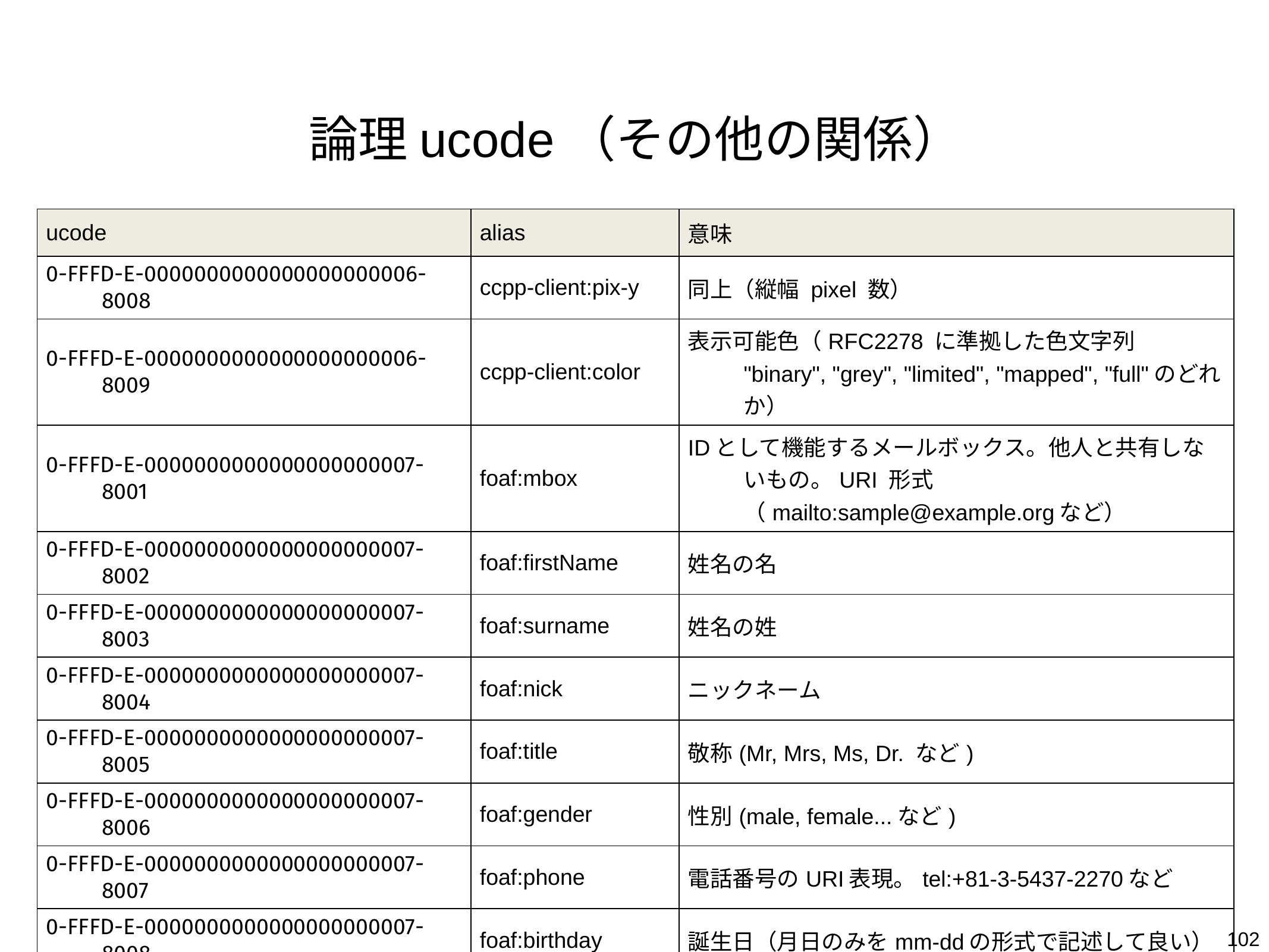

# 論理ucode（その他の関係）
| ucode | alias | 意味 |
| --- | --- | --- |
| 0-FFFD-E-0000000000000000000006-8008 | ccpp-client:pix-y | 同上（縦幅 pixel 数） |
| 0-FFFD-E-0000000000000000000006-8009 | ccpp-client:color | 表示可能色（RFC2278 に準拠した色文字列 "binary", "grey", "limited", "mapped", "full"のどれか） |
| 0-FFFD-E-0000000000000000000007-8001 | foaf:mbox | IDとして機能するメールボックス。他人と共有しないもの。URI 形式（mailto:sample@example.orgなど） |
| 0-FFFD-E-0000000000000000000007-8002 | foaf:firstName | 姓名の名 |
| 0-FFFD-E-0000000000000000000007-8003 | foaf:surname | 姓名の姓 |
| 0-FFFD-E-0000000000000000000007-8004 | foaf:nick | ニックネーム |
| 0-FFFD-E-0000000000000000000007-8005 | foaf:title | 敬称(Mr, Mrs, Ms, Dr. など) |
| 0-FFFD-E-0000000000000000000007-8006 | foaf:gender | 性別(male, female...など) |
| 0-FFFD-E-0000000000000000000007-8007 | foaf:phone | 電話番号のURI表現。tel:+81-3-5437-2270など |
| 0-FFFD-E-0000000000000000000007-8008 | foaf:birthday | 誕生日（月日のみをmm-ddの形式で記述して良い） |
102